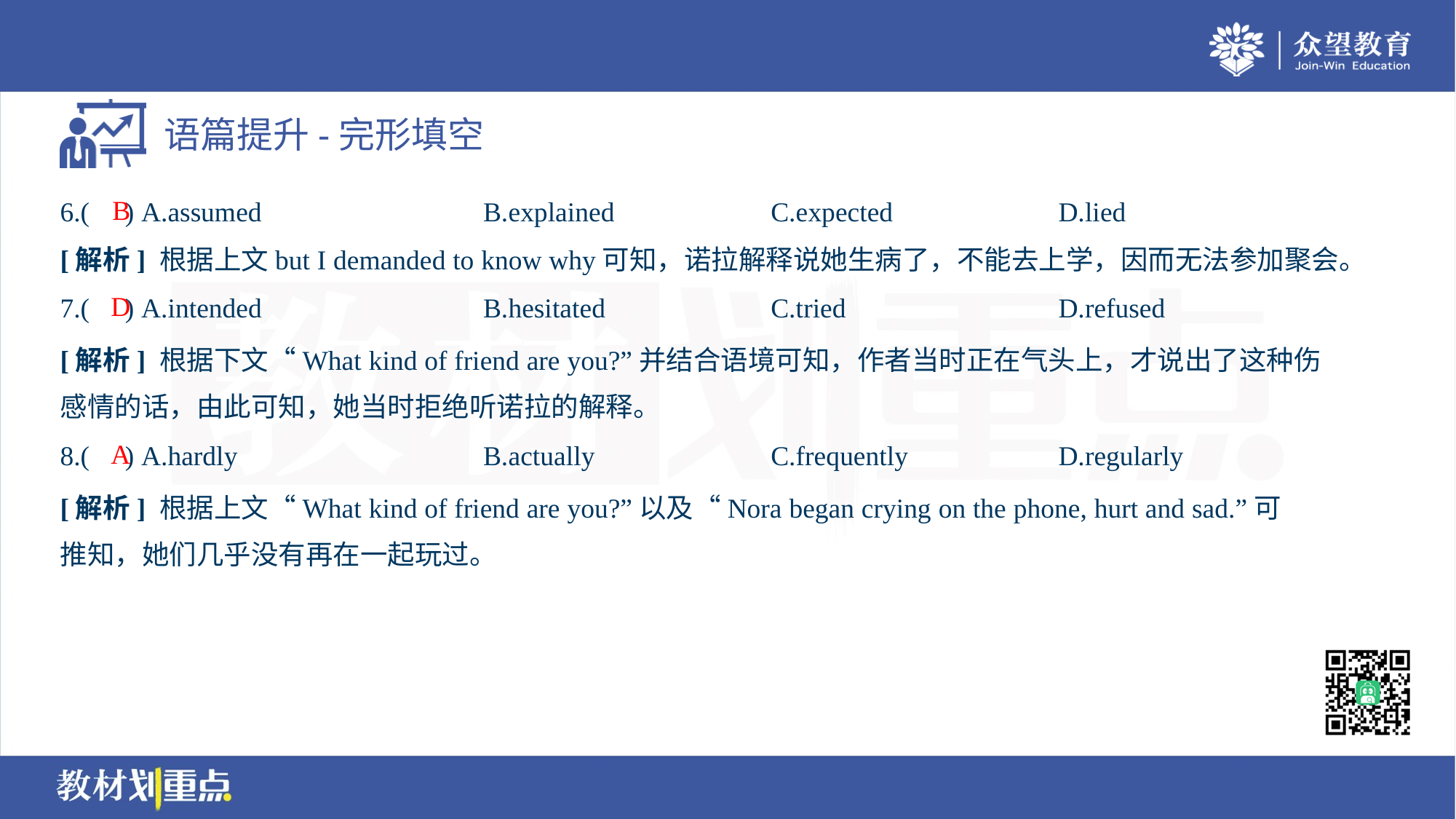

B
6.(     ) A.assumed	B.explained	C.expected	D.lied
[解析] 根据上文but I demanded to know why可知，诺拉解释说她生病了，不能去上学，因而无法参加聚会。
D
7.(     ) A.intended	B.hesitated	C.tried	D.refused
[解析] 根据下文“What kind of friend are you?”并结合语境可知，作者当时正在气头上，才说出了这种伤
感情的话，由此可知，她当时拒绝听诺拉的解释。
A
8.(     ) A.hardly	B.actually	C.frequently	D.regularly
[解析] 根据上文“What kind of friend are you?”以及“Nora began crying on the phone, hurt and sad.”可
推知，她们几乎没有再在一起玩过。